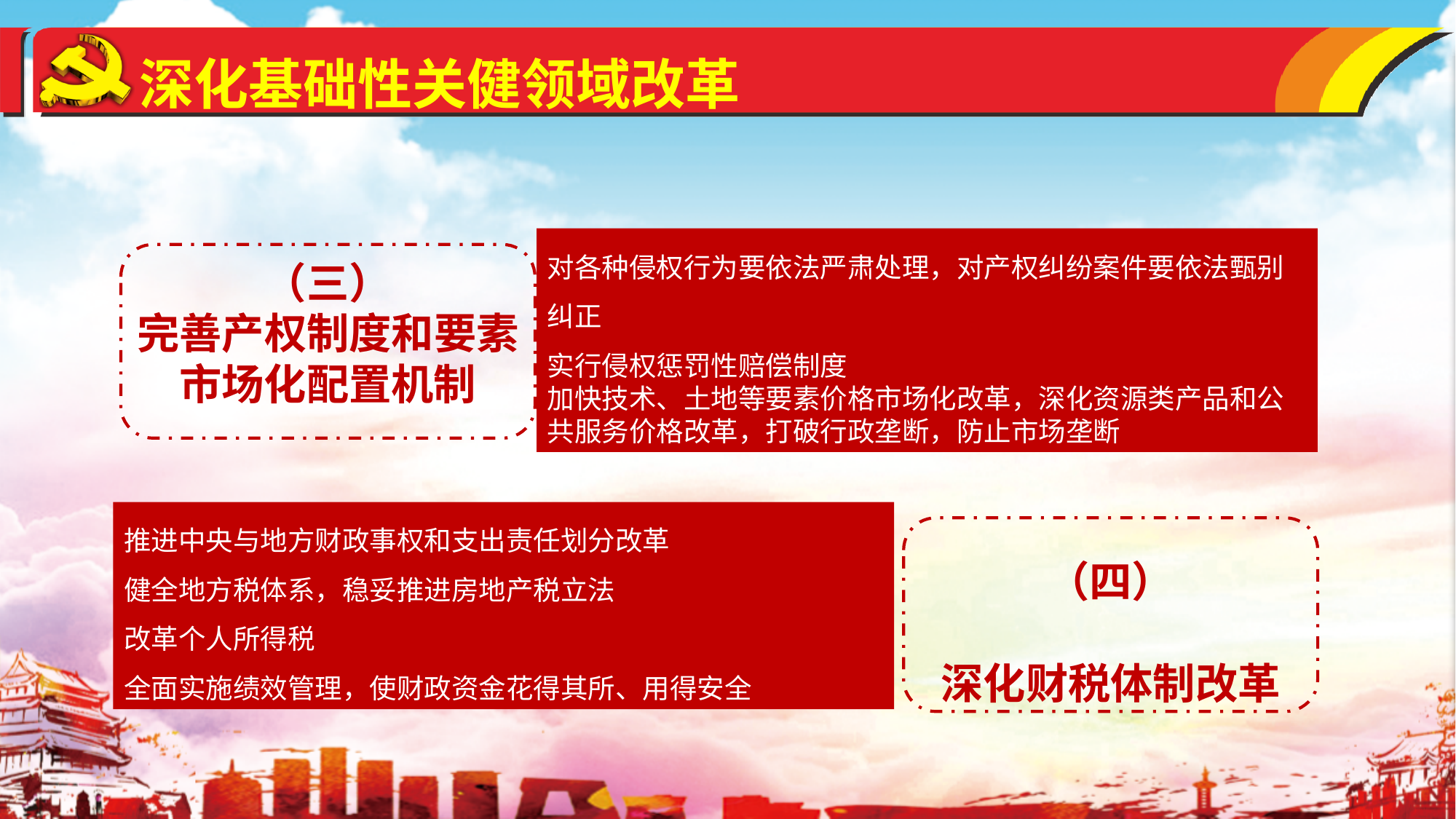

深化基础性关健领域改革
对各种侵权行为要依法严肃处理，对产权纠纷案件要依法甄别纠正
实行侵权惩罚性赔偿制度
加快技术、土地等要素价格市场化改革，深化资源类产品和公共服务价格改革，打破行政垄断，防止市场垄断

（三）
完善产权制度和要素
市场化配置机制
（四）
深化财税体制改革
推进中央与地方财政事权和支出责任划分改革
健全地方税体系，稳妥推进房地产税立法
改革个人所得税
全面实施绩效管理，使财政资金花得其所、用得安全